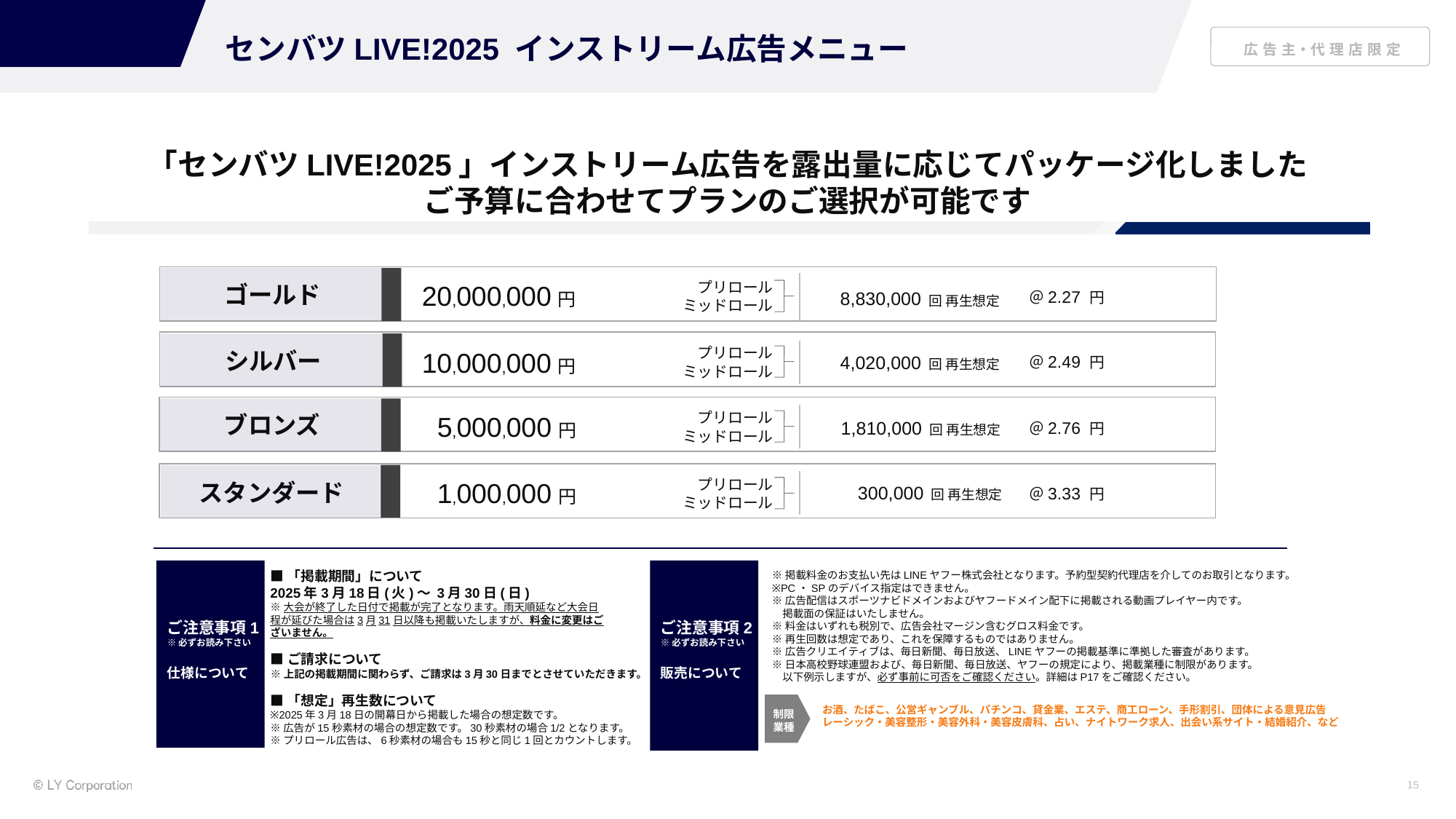

センバツLIVE!2025 インストリーム広告メニュー
「センバツLIVE!2025」インストリーム広告を露出量に応じてパッケージ化しました
ご予算に合わせてプランのご選択が可能です

プリロール

ミッドロール
20,000,000円
ゴールド
＠2.27 円
8,830,000
回 再生想定

プリロール

ミッドロール
10,000,000円
シルバー
＠2.49 円
4,020,000
回 再生想定

プリロール

ミッドロール
  5,000,000円
ブロンズ
1,810,000
＠2.76 円
回 再生想定

プリロール

ミッドロール
  1,000,000円
スタンダード
300,000
＠3.33 円
回 再生想定

■「掲載期間」について
2025年3月18日(火)～ 3月30日(日)
※大会が終了した日付で掲載が完了となります。雨天順延など大会日程が延びた場合は3月31日以降も掲載いたしますが、料金に変更はございません。
※掲載料金のお支払い先はLINEヤフー株式会社となります。予約型契約代理店を介してのお取引となります。
※PC・SPのデバイス指定はできません。
※広告配信はスポーツナビドメインおよびヤフードメイン配下に掲載される動画プレイヤー内です。
　掲載面の保証はいたしません。
※料金はいずれも税別で、広告会社マージン含むグロス料金です。
※再生回数は想定であり、これを保障するものではありません。
※広告クリエイティブは、毎日新聞、毎日放送、LINEヤフーの掲載基準に準拠した審査があります。
※日本高校野球連盟および、毎日新聞、毎日放送、ヤフーの規定により、掲載業種に制限があります。
　以下例示しますが、必ず事前に可否をご確認ください。詳細はP17をご確認ください。
ご注意事項1
※必ずお読み下さい

仕様について
ご注意事項2
※必ずお読み下さい

販売について
■ご請求について
※上記の掲載期間に関わらず、ご請求は3月30日までとさせていただきます。
■「想定」再生数について
※2025年3月18日の開幕日から掲載した場合の想定数です。
※広告が15秒素材の場合の想定数です。30秒素材の場合1/2となります。
※プリロール広告は、6秒素材の場合も15秒と同じ1回とカウントします。

お酒、たばこ、公営ギャンブル、パチンコ、貸金業、エステ、商工ローン、手形割引、団体による意見広告
レーシック・美容整形・美容外科・美容皮膚科、占い、ナイトワーク求人、出会い系サイト・結婚紹介、など
制限
業種